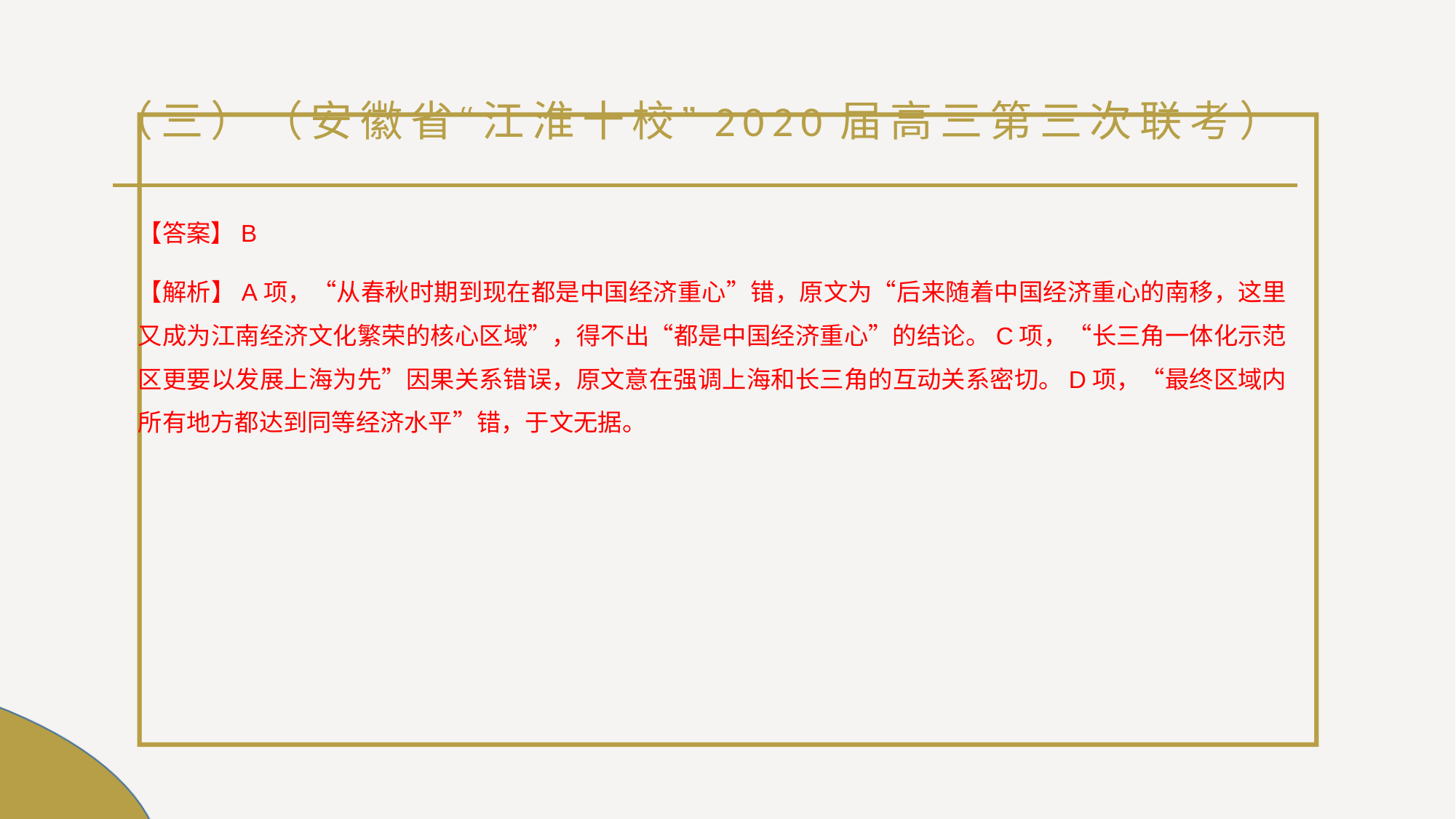

# （三）（安徽省“江淮十校”2020届高三第三次联考）
【答案】B
【解析】A项，“从春秋时期到现在都是中国经济重心”错，原文为“后来随着中国经济重心的南移，这里又成为江南经济文化繁荣的核心区域”，得不出“都是中国经济重心”的结论。C项，“长三角一体化示范区更要以发展上海为先”因果关系错误，原文意在强调上海和长三角的互动关系密切。D项，“最终区域内所有地方都达到同等经济水平”错，于文无据。